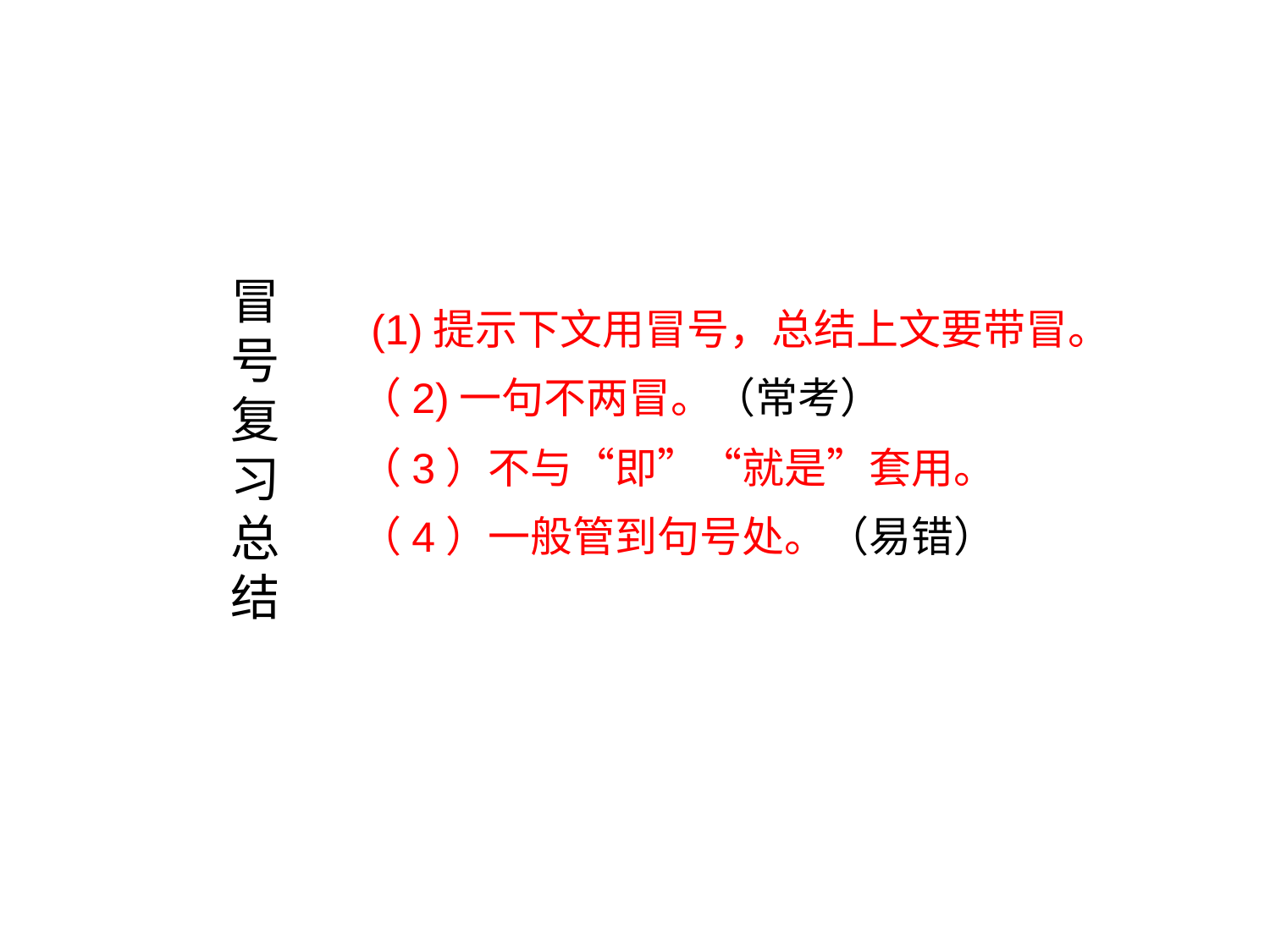

冒
号
复
习
总
结
 (1)提示下文用冒号，总结上文要带冒。
（2)一句不两冒。（常考）
（3）不与“即”“就是”套用。
（4）一般管到句号处。（易错）